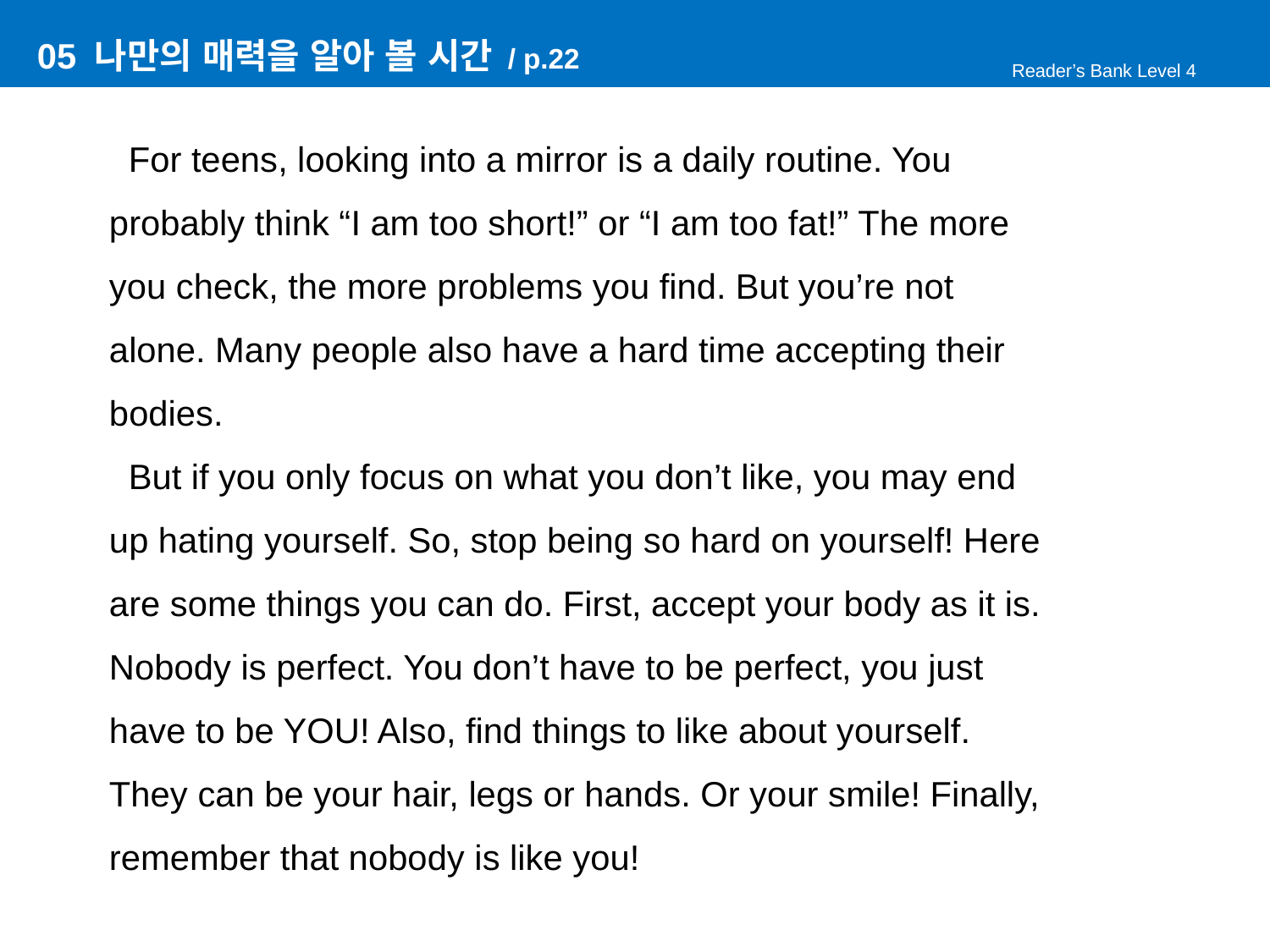

# 05 나만의 매력을 알아 볼 시간 / p.22
Reader’s Bank Level 4

  For teens, looking into a mirror is a daily routine. You
probably think “I am too short!” or “I am too fat!” The more
you check, the more problems you find. But you’re not
alone. Many people also have a hard time accepting their
bodies.
  But if you only focus on what you don’t like, you may end
up hating yourself. So, stop being so hard on yourself! Here
are some things you can do. First, accept your body as it is.
Nobody is perfect. You don’t have to be perfect, you just
have to be YOU! Also, find things to like about yourself.
They can be your hair, legs or hands. Or your smile! Finally,
remember that nobody is like you!